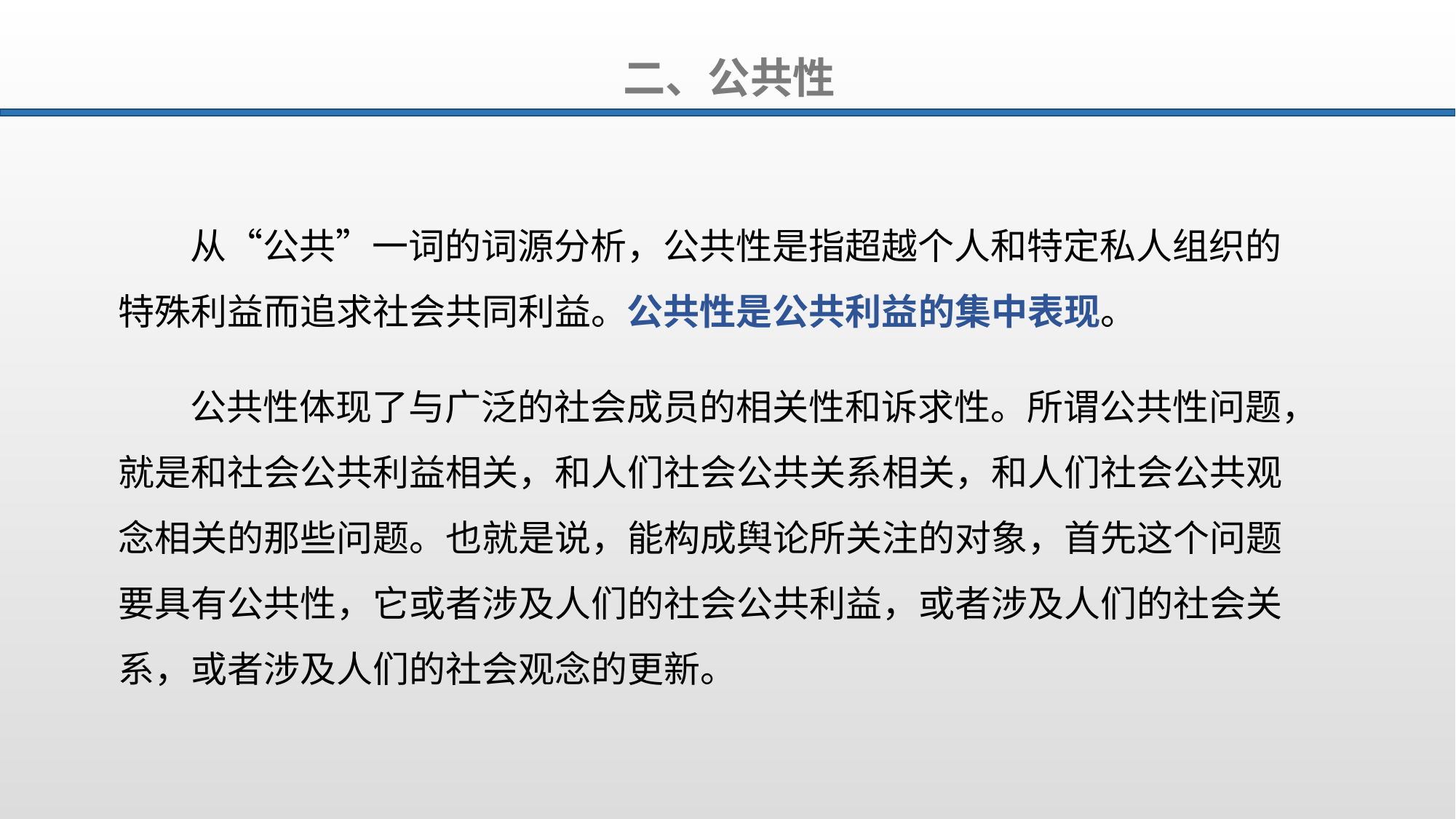

二、公共性

从“公共”一词的词源分析，公共性是指超越个人和特定私人组织的特殊利益而追求社会共同利益。公共性是公共利益的集中表现。
公共性体现了与广泛的社会成员的相关性和诉求性。所谓公共性问题，就是和社会公共利益相关，和人们社会公共关系相关，和人们社会公共观念相关的那些问题。也就是说，能构成舆论所关注的对象，首先这个问题要具有公共性，它或者涉及人们的社会公共利益，或者涉及人们的社会关系，或者涉及人们的社会观念的更新。